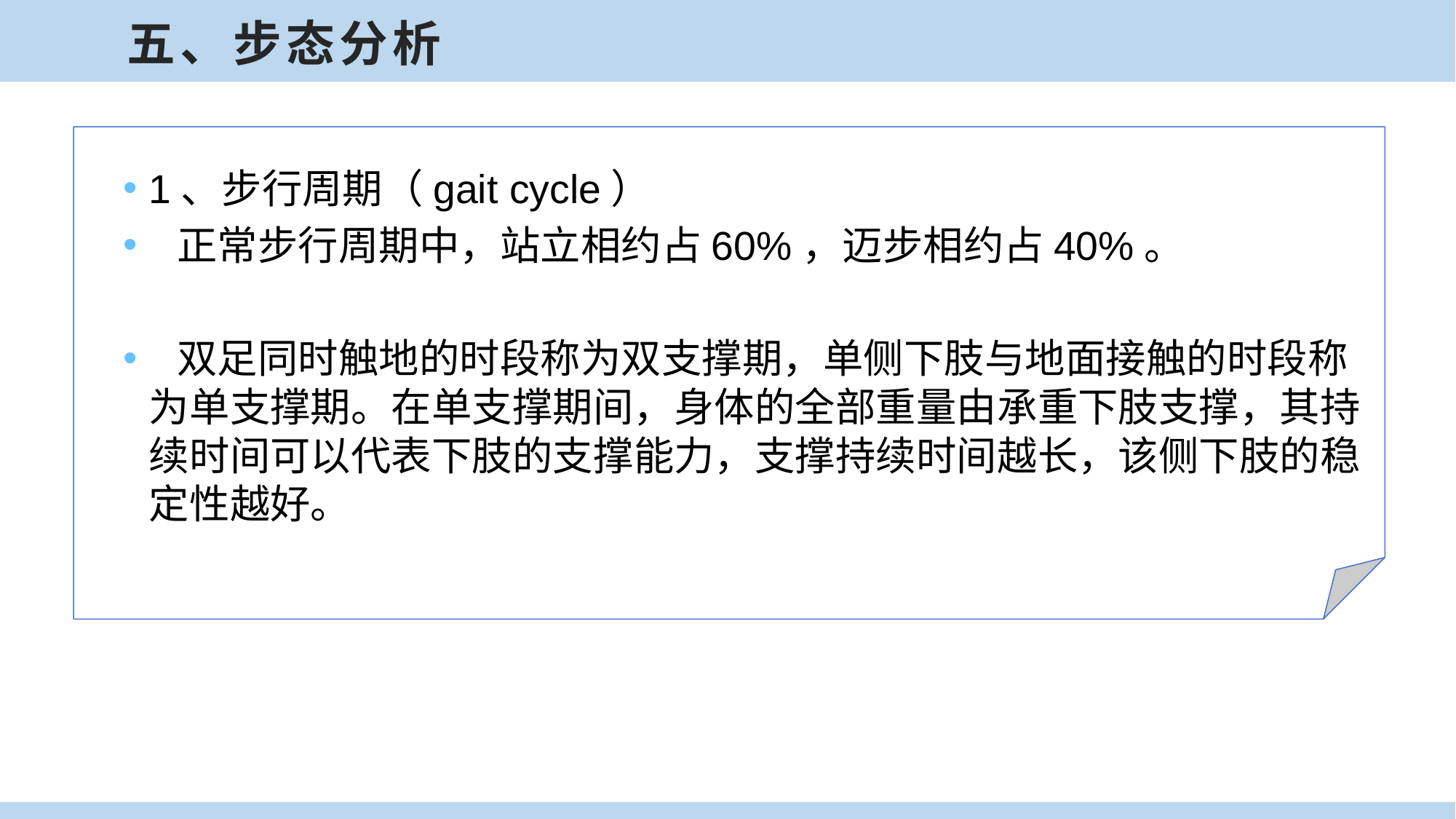

五、步态分析

1、步行周期（gait cycle）
  正常步行周期中，站立相约占60%，迈步相约占40%。

  双足同时触地的时段称为双支撑期，单侧下肢与地面接触的时段称为单支撑期。在单支撑期间，身体的全部重量由承重下肢支撑，其持续时间可以代表下肢的支撑能力，支撑持续时间越长，该侧下肢的稳定性越好。